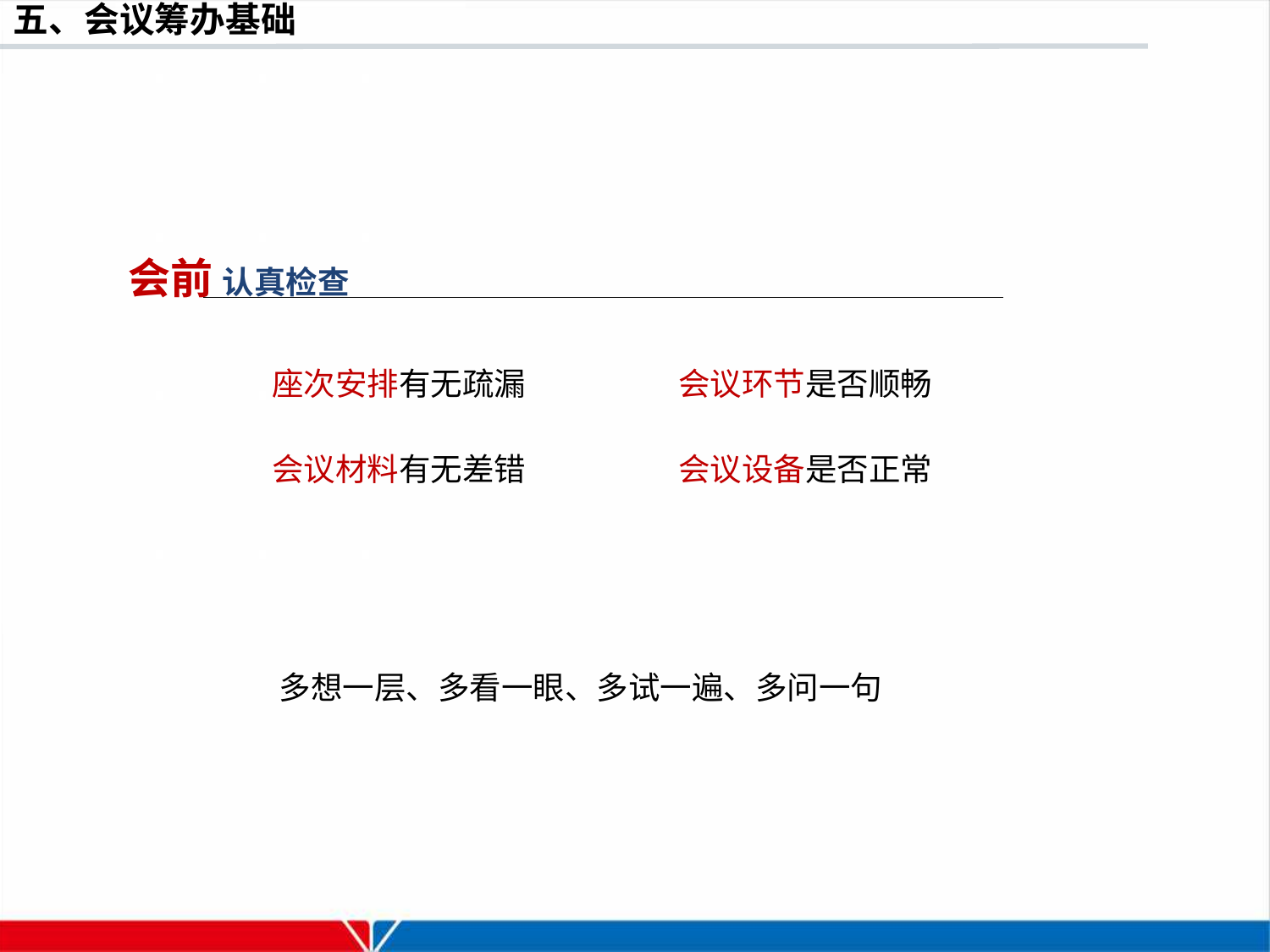

会前 认真检查
座次安排有无疏漏
会议环节是否顺畅
会议材料有无差错
会议设备是否正常
多想一层、多看一眼、多试一遍、多问一句